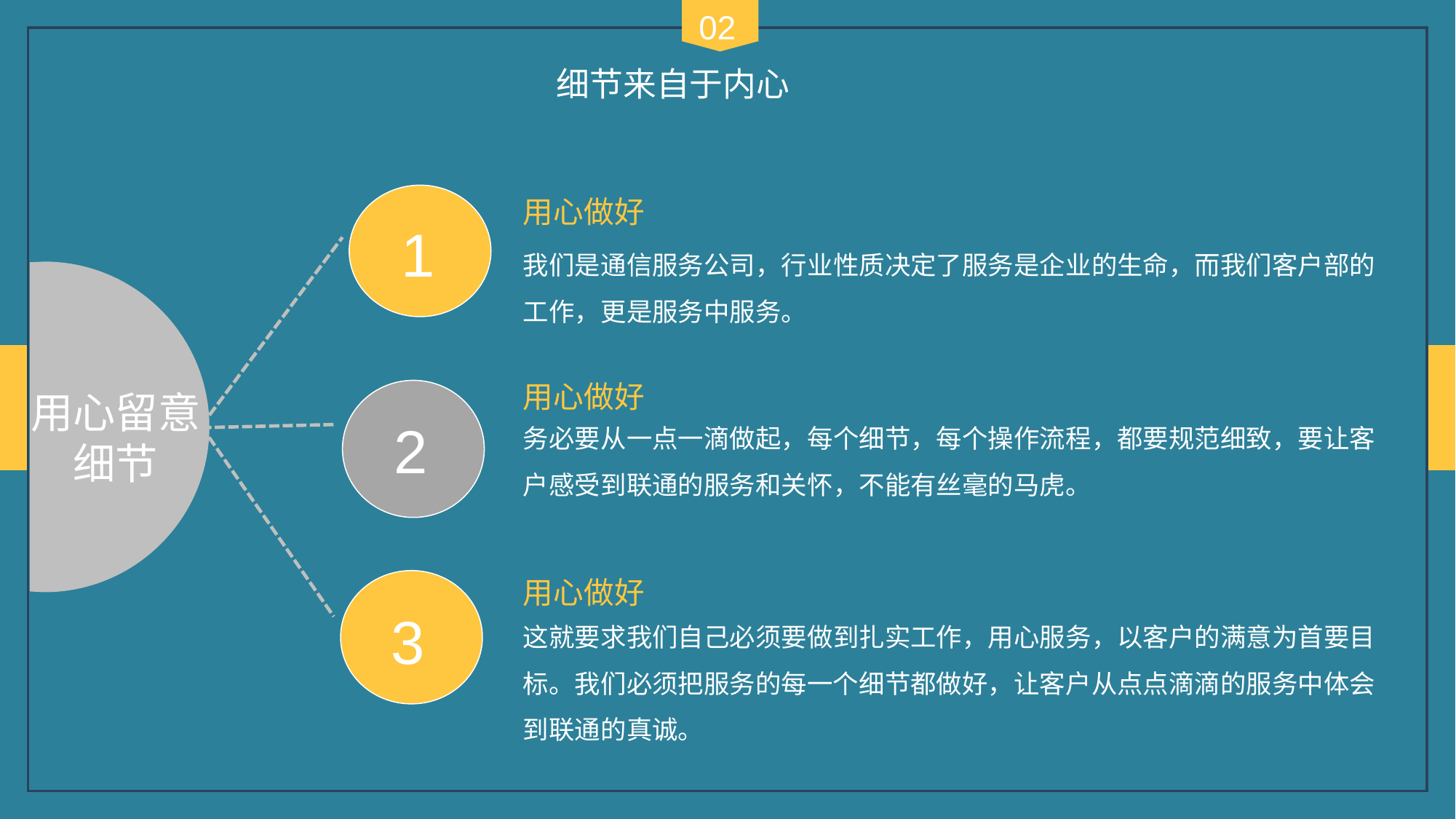

02
细节来自于内心

1
用心做好
我们是通信服务公司，行业性质决定了服务是企业的生命，而我们客户部的工作，更是服务中服务。

用心留意
细节
用心做好

2
务必要从一点一滴做起，每个细节，每个操作流程，都要规范细致，要让客户感受到联通的服务和关怀，不能有丝毫的马虎。
用心做好

3
这就要求我们自己必须要做到扎实工作，用心服务，以客户的满意为首要目标。我们必须把服务的每一个细节都做好，让客户从点点滴滴的服务中体会到联通的真诚。